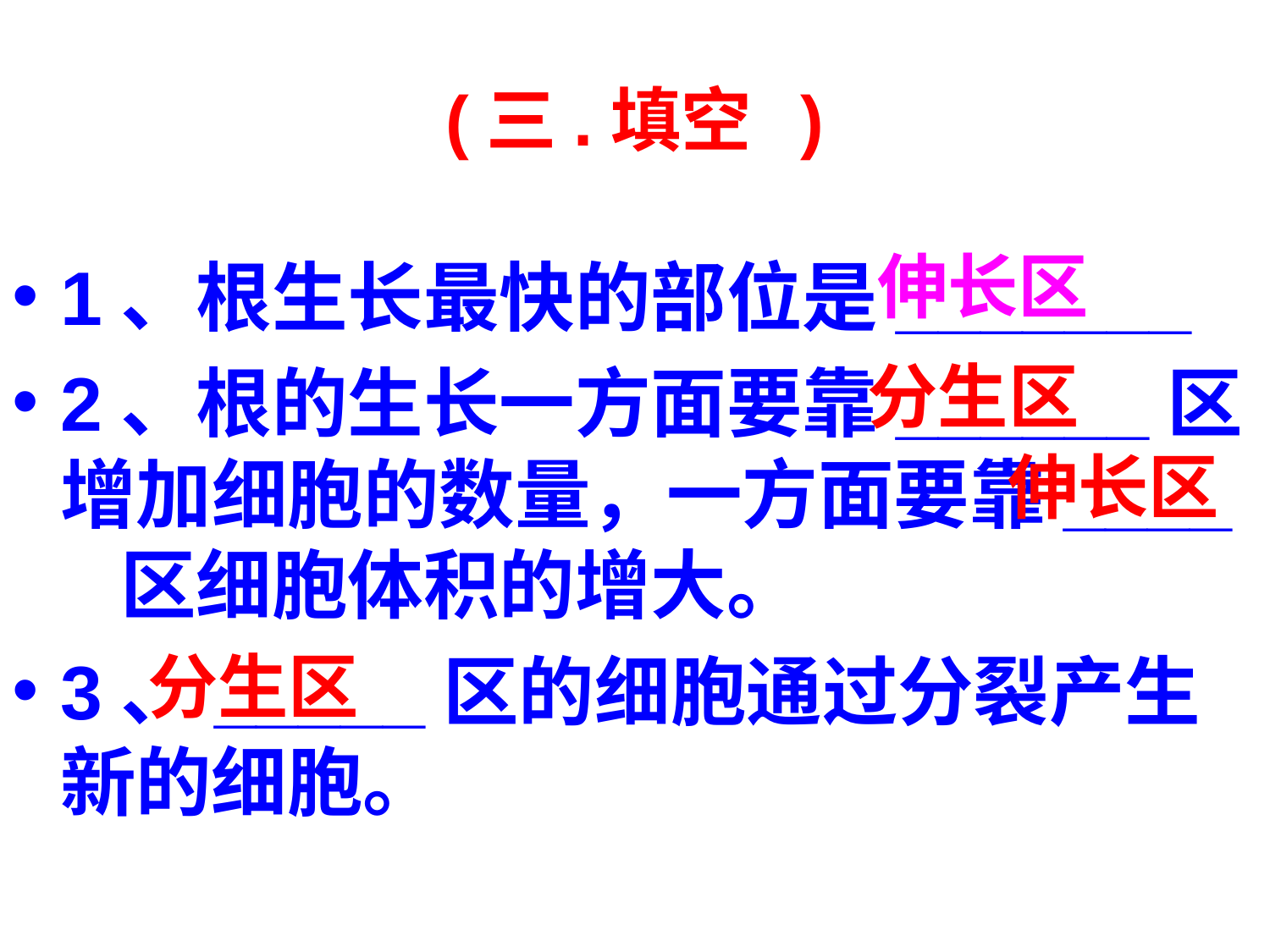

# (三.填空  )
伸长区
1、根生长最快的部位是_______
2、根的生长一方面要靠______区增加细胞的数量，一方面要靠____    区细胞体积的增大。
3、_____区的细胞通过分裂产生新的细胞。
分生区
伸长区
分生区